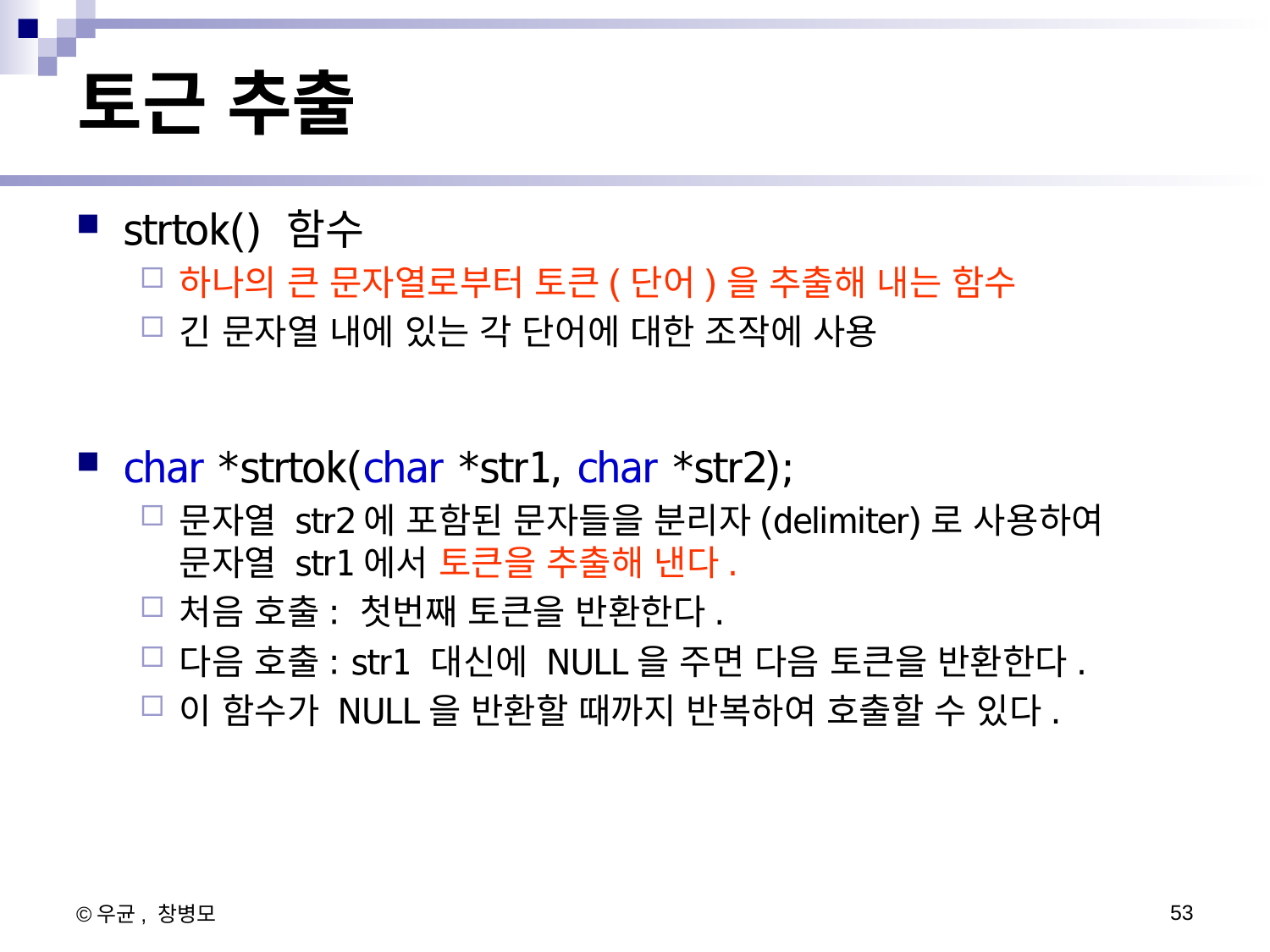

# 토근 추출
strtok() 함수
하나의 큰 문자열로부터 토큰(단어)을 추출해 내는 함수
긴 문자열 내에 있는 각 단어에 대한 조작에 사용

char *strtok(char *str1, char *str2);
문자열 str2에 포함된 문자들을 분리자(delimiter)로 사용하여 문자열 str1에서 토큰을 추출해 낸다.
처음 호출: 첫번째 토큰을 반환한다.
다음 호출: str1 대신에 NULL을 주면 다음 토큰을 반환한다.
이 함수가 NULL을 반환할 때까지 반복하여 호출할 수 있다.

©우균, 창병모
53